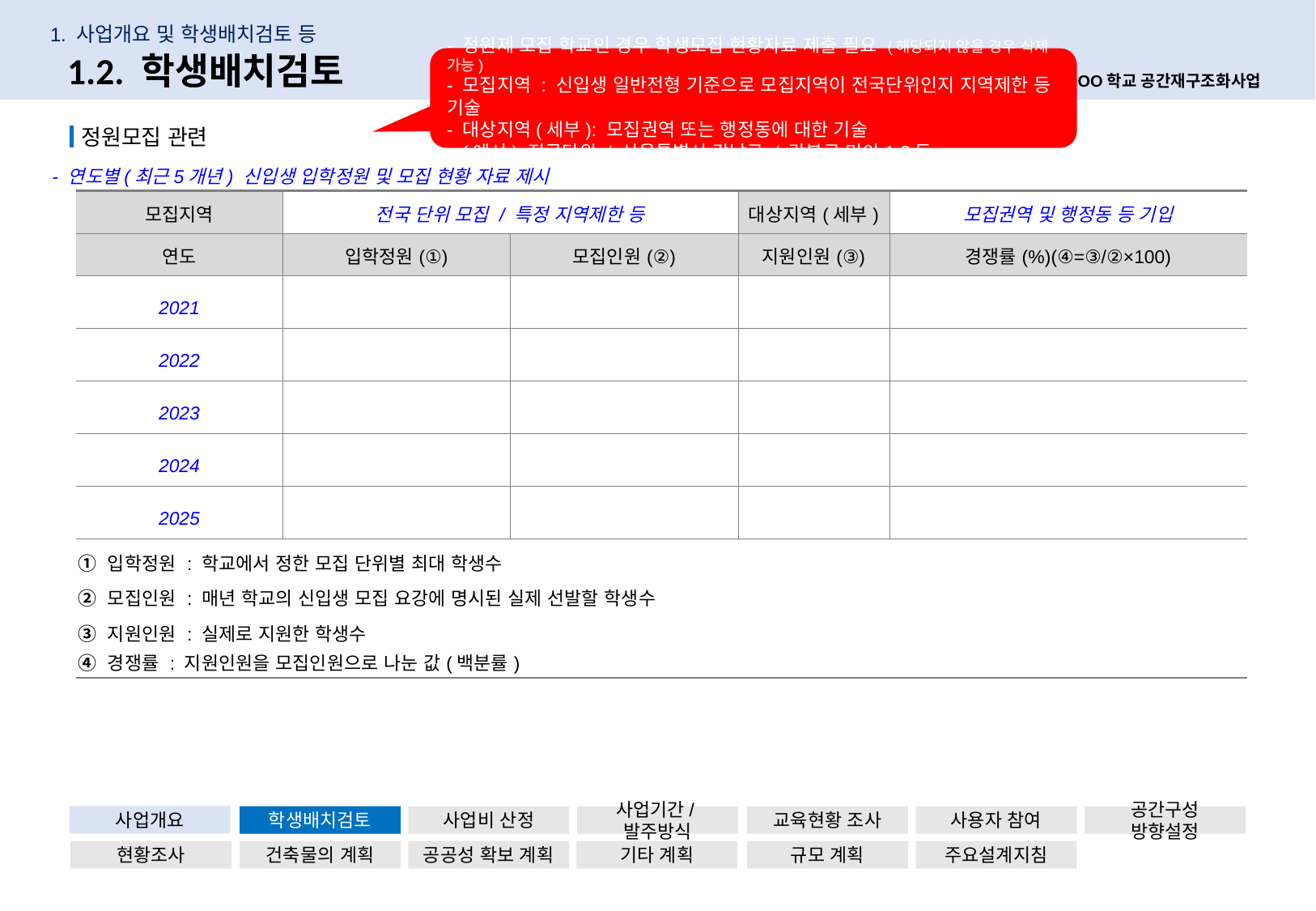

1. 사업개요 및 학생배치검토 등
10
1.2. 학생배치검토
- 정원제 모집 학교인 경우 학생모집 현황자료 제출 필요 (해당되지 않을 경우 삭제 가능)
- 모집지역 : 신입생 일반전형 기준으로 모집지역이 전국단위인지 지역제한 등 기술
- 대상지역(세부): 모집권역 또는 행정동에 대한 기술
   (예시) 전국단위 / 서울특별시 강남구 / 강북구 미아1,2동
OO학교 공간재구조화사업
 정원모집 관련
- 연도별(최근5개년) 신입생 입학정원 및 모집 현황 자료 제시
| 모집지역 | 전국 단위 모집 / 특정 지역제한 등 |  | 대상지역(세부) | 모집권역 및 행정동 등 기입 |
| --- | --- | --- | --- | --- |
| 연도 | 입학정원(①) | 모집인원(②) | 지원인원(③) | 경쟁률(%)(④=③/②×100) |
| 2021 |  |  |  |  |
| 2022 |  |  |  |  |
| 2023 |  |  |  |  |
| 2024 |  |  |  |  |
| 2025 |  |  |  |  |
| ① 입학정원 : 학교에서 정한 모집 단위별 최대 학생수 ② 모집인원 : 매년 학교의 신입생 모집 요강에 명시된 실제 선발할 학생수 ③ 지원인원 : 실제로 지원한 학생수 ④ 경쟁률 : 지원인원을 모집인원으로 나눈 값(백분률) |  |  |  |  |
사업개요
학생배치검토
사업비 산정
사업기간/발주방식
교육현황 조사
사용자 참여
공간구성 방향설정
현황조사
건축물의 계획
공공성 확보 계획
기타 계획
규모 계획
주요설계지침